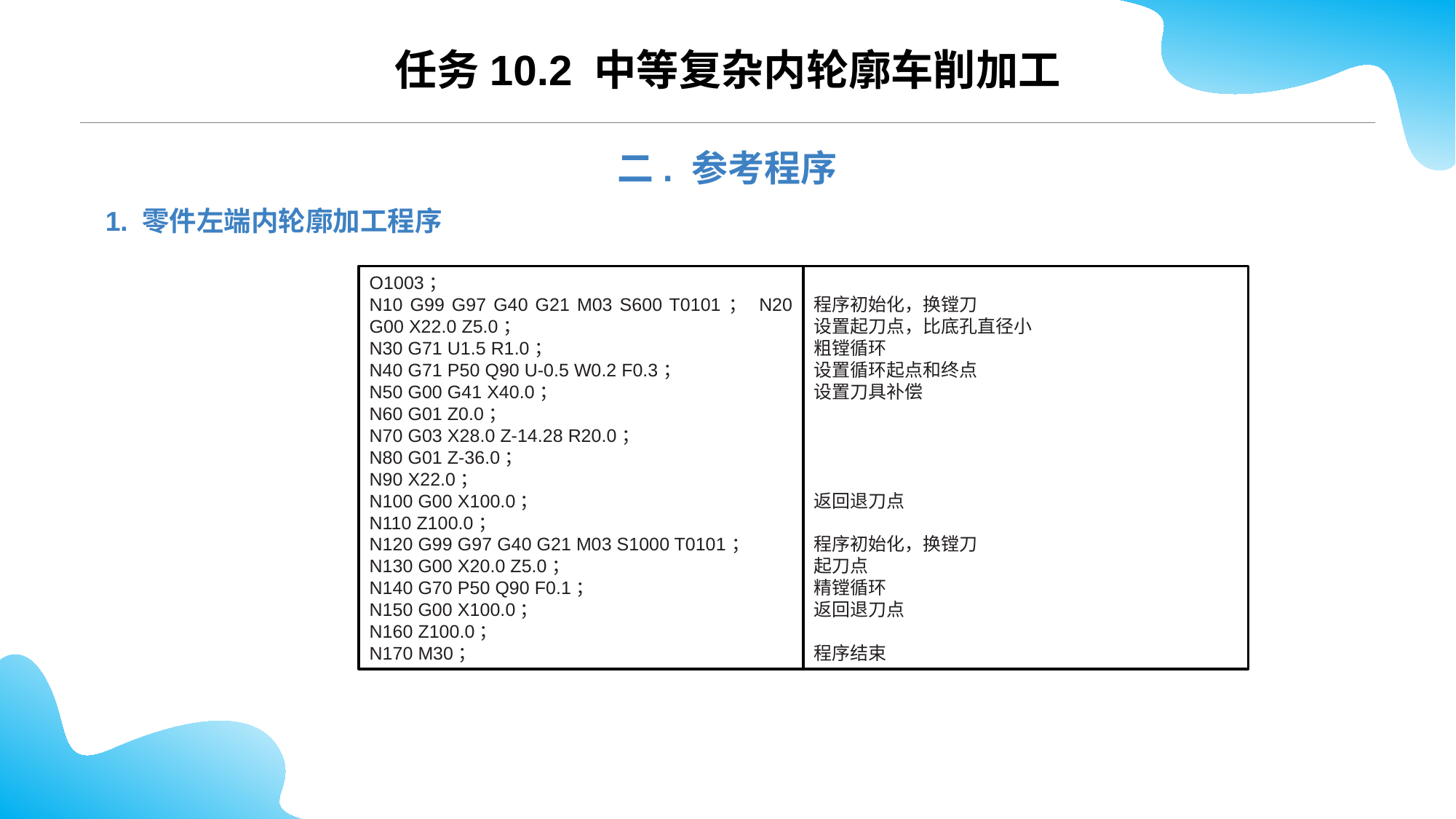

CONTENTS
任务10.2 中等复杂内轮廓车削加工
二. 参考程序
1. 零件左端内轮廓加工程序
O1003；
N10 G99 G97 G40 G21 M03 S600 T0101； N20 G00 X22.0 Z5.0；
N30 G71 U1.5 R1.0；
N40 G71 P50 Q90 U-0.5 W0.2 F0.3；
N50 G00 G41 X40.0；
N60 G01 Z0.0；
N70 G03 X28.0 Z-14.28 R20.0；
N80 G01 Z-36.0；
N90 X22.0；
N100 G00 X100.0；
N110 Z100.0；
N120 G99 G97 G40 G21 M03 S1000 T0101；
N130 G00 X20.0 Z5.0；
N140 G70 P50 Q90 F0.1；
N150 G00 X100.0；
N160 Z100.0；
N170 M30；

程序初始化，换镗刀
设置起刀点，比底孔直径小
粗镗循环
设置循环起点和终点
设置刀具补偿

返回退刀点

程序初始化，换镗刀
起刀点
精镗循环
返回退刀点

程序结束